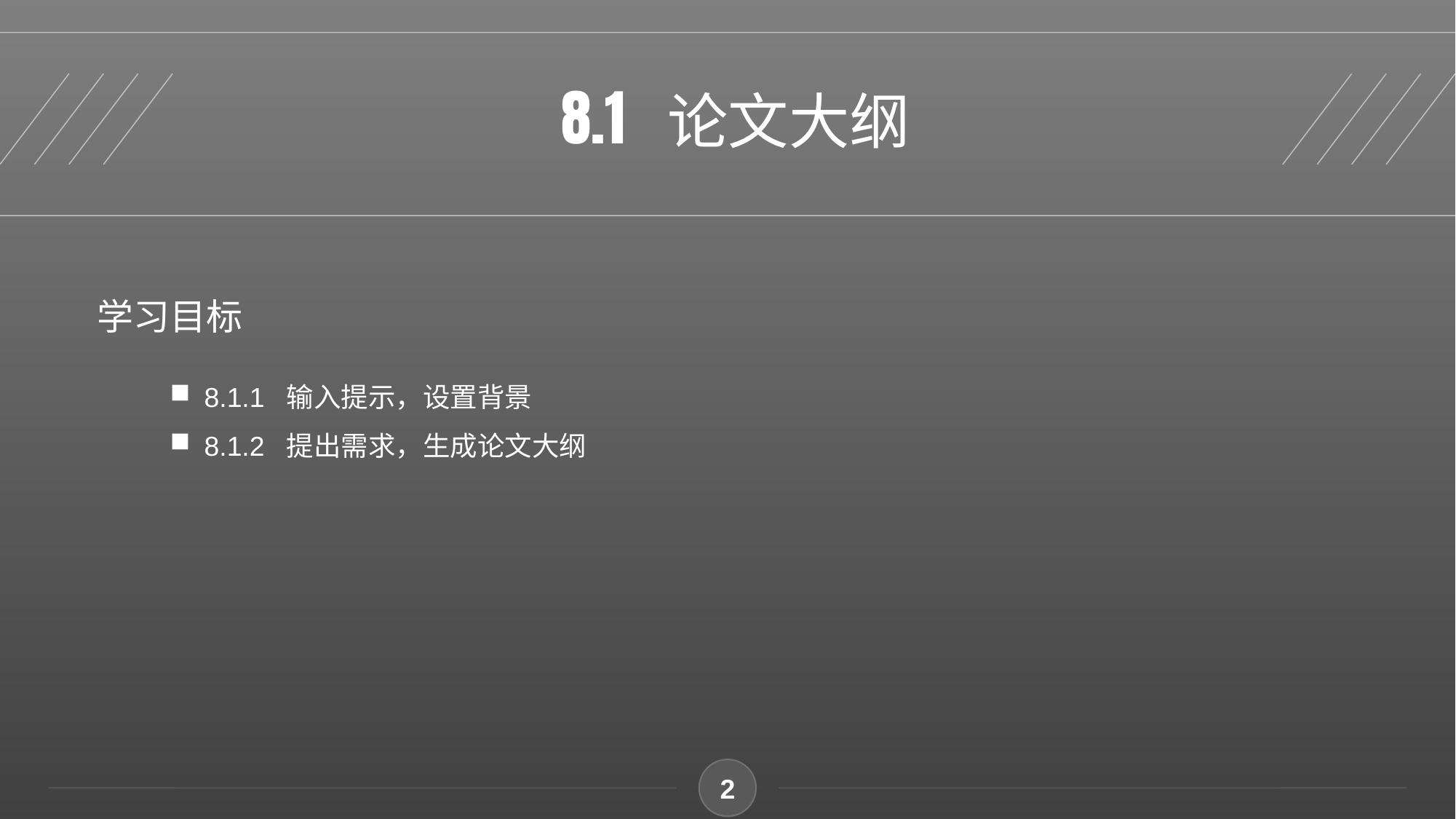

8.1  论文大纲

学习目标
8.1.1  输入提示，设置背景
8.1.2  提出需求，生成论文大纲